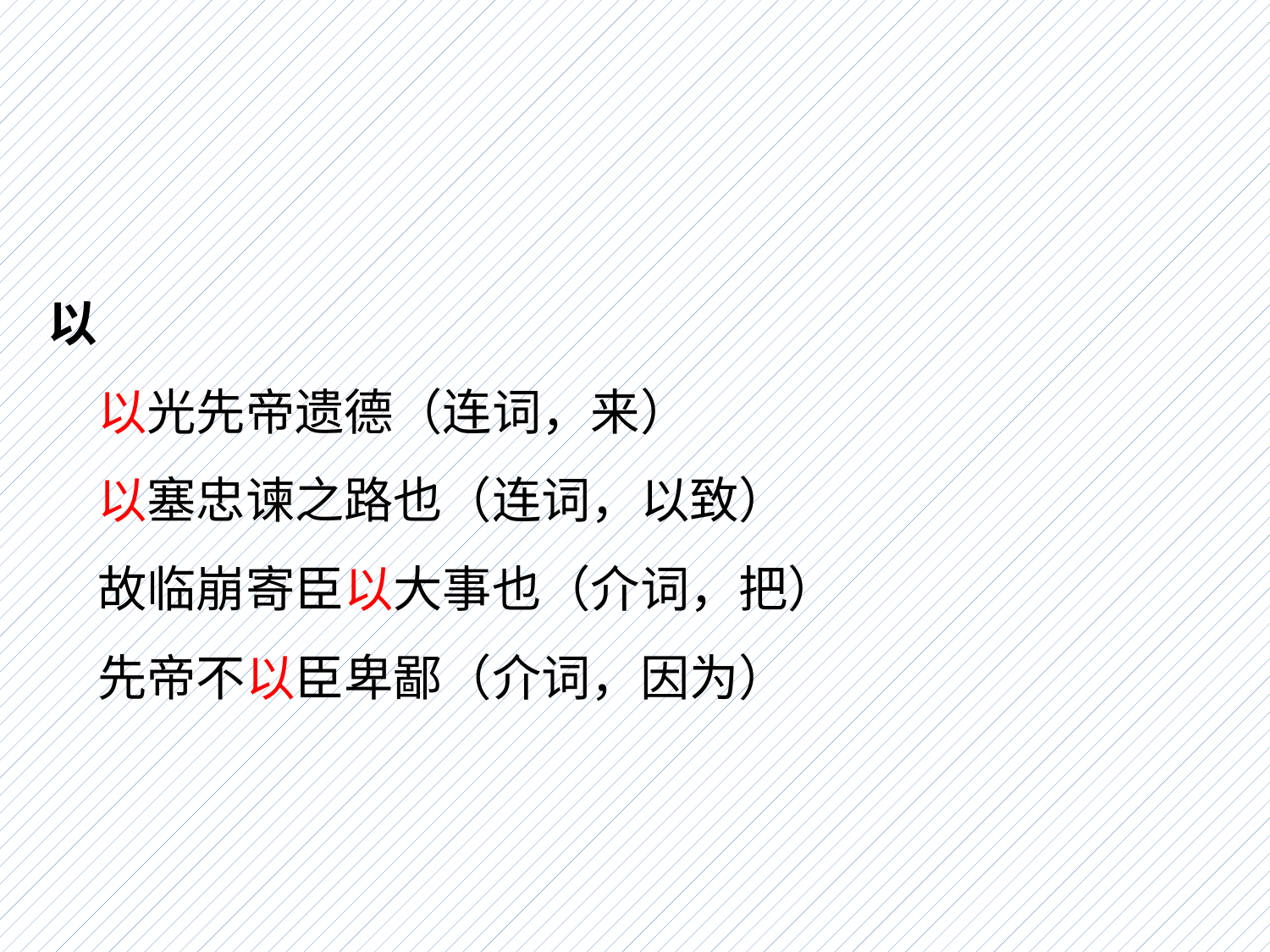

以
以光先帝遗德（连词，来）
以塞忠谏之路也（连词，以致）
故临崩寄臣以大事也（介词，把）
先帝不以臣卑鄙（介词，因为）